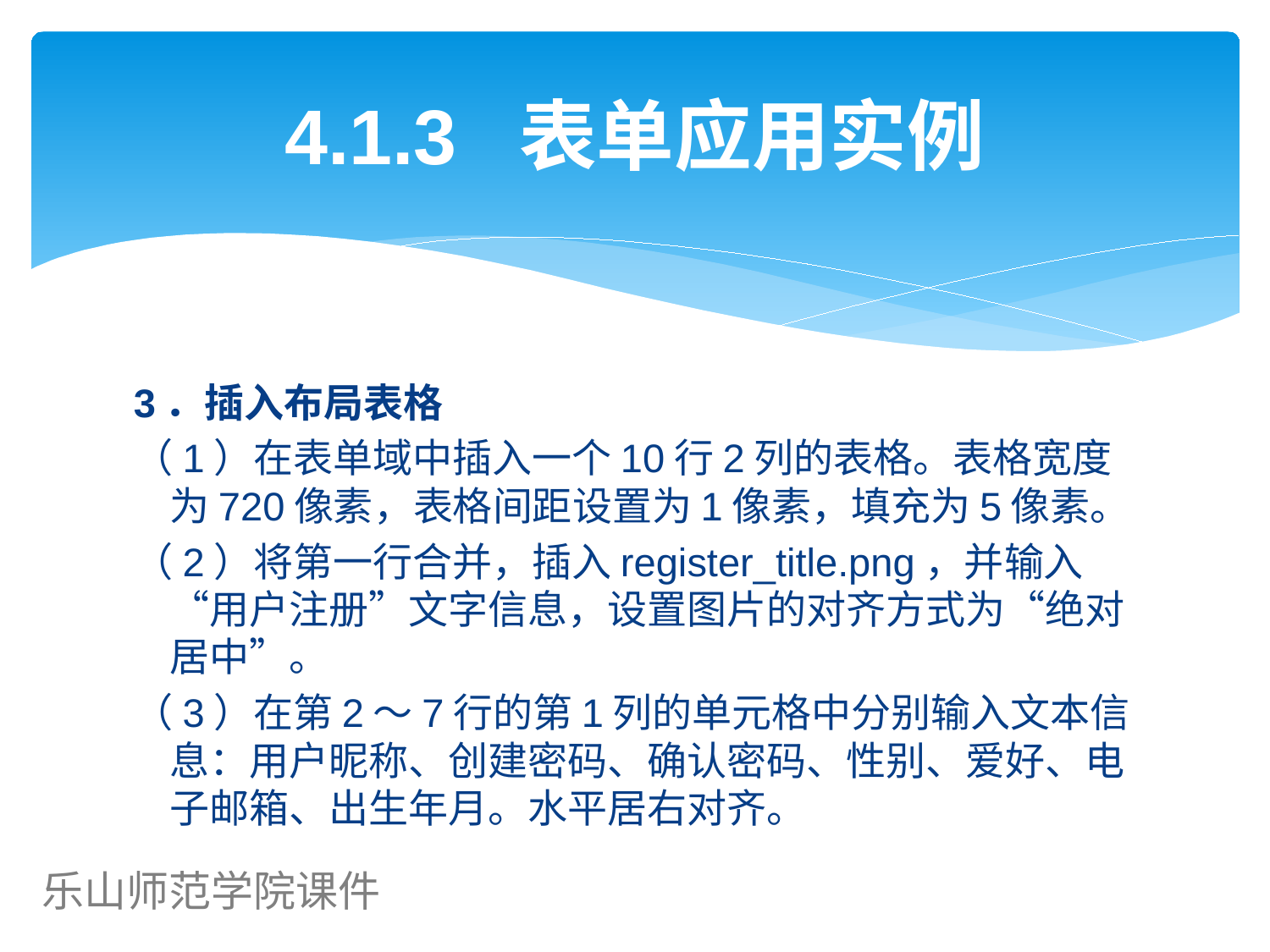

# 4.1.3  表单应用实例
3．插入布局表格
（1）在表单域中插入一个10行2列的表格。表格宽度为720像素，表格间距设置为1像素，填充为5像素。
（2）将第一行合并，插入register_title.png，并输入“用户注册”文字信息，设置图片的对齐方式为“绝对居中”。
（3）在第2～7行的第1列的单元格中分别输入文本信息：用户昵称、创建密码、确认密码、性别、爱好、电子邮箱、出生年月。水平居右对齐。